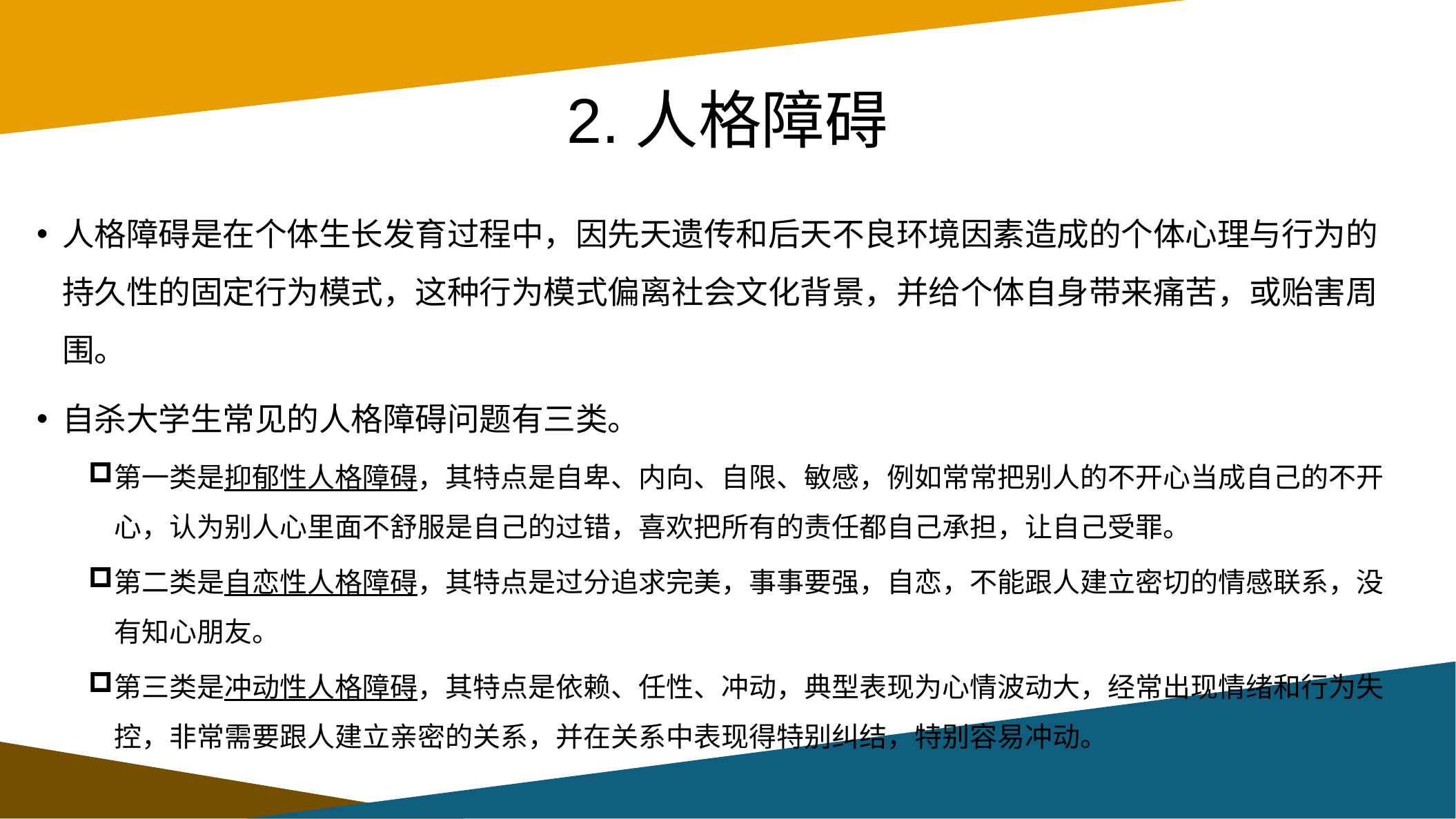

# 2.人格障碍
人格障碍是在个体生长发育过程中，因先天遗传和后天不良环境因素造成的个体心理与行为的持久性的固定行为模式，这种行为模式偏离社会文化背景，并给个体自身带来痛苦，或贻害周围。
自杀大学生常见的人格障碍问题有三类。
第一类是抑郁性人格障碍，其特点是自卑、内向、自限、敏感，例如常常把别人的不开心当成自己的不开心，认为别人心里面不舒服是自己的过错，喜欢把所有的责任都自己承担，让自己受罪。
第二类是自恋性人格障碍，其特点是过分追求完美，事事要强，自恋，不能跟人建立密切的情感联系，没有知心朋友。
第三类是冲动性人格障碍，其特点是依赖、任性、冲动，典型表现为心情波动大，经常出现情绪和行为失控，非常需要跟人建立亲密的关系，并在关系中表现得特别纠结，特别容易冲动。